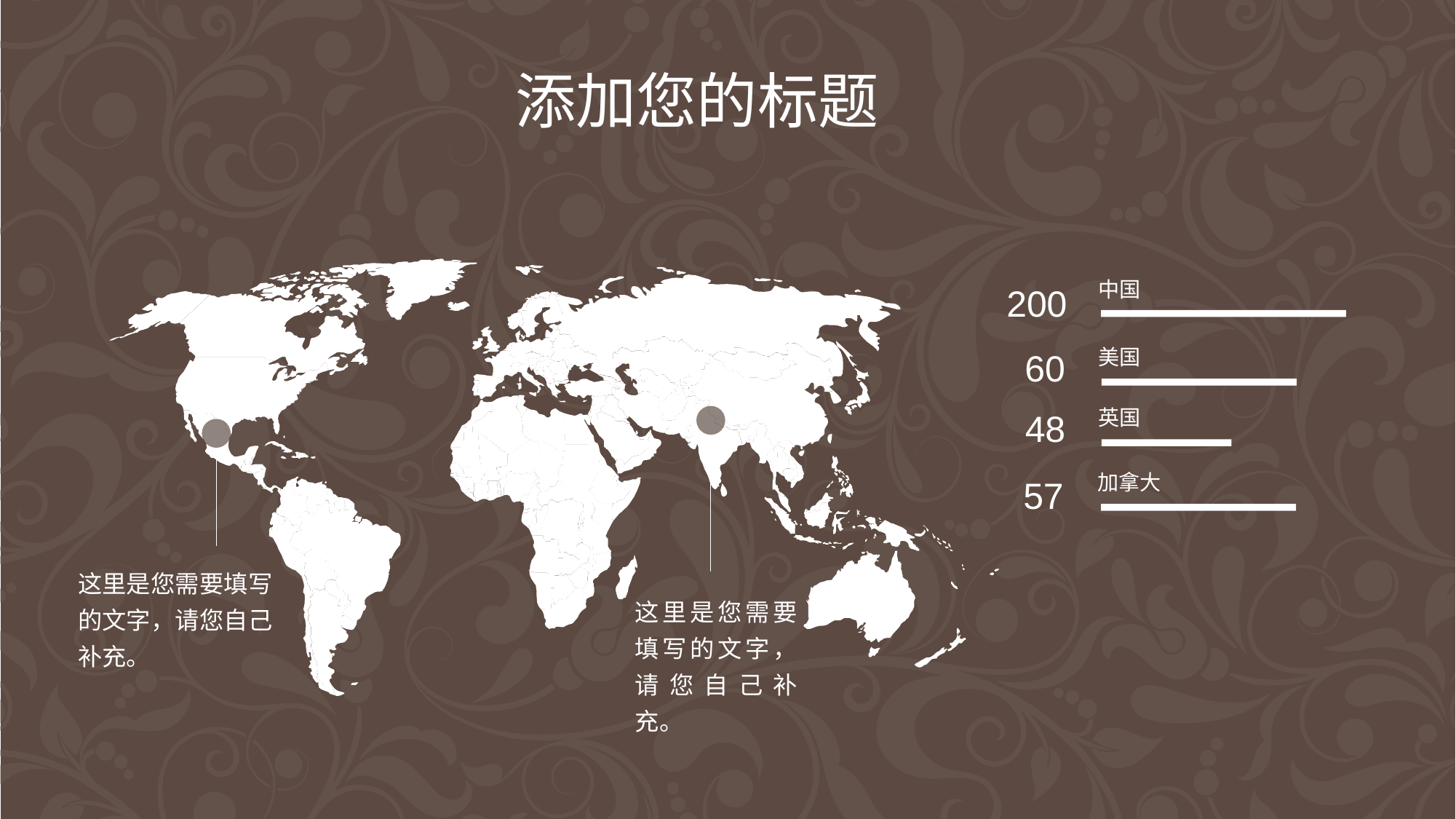

添加您的标题

中国
200

美国

60
英国
48

加拿大
57

这里是您需要填写的文字，请您自己补充。
这里是您需要填写的文字，请您自己补充。